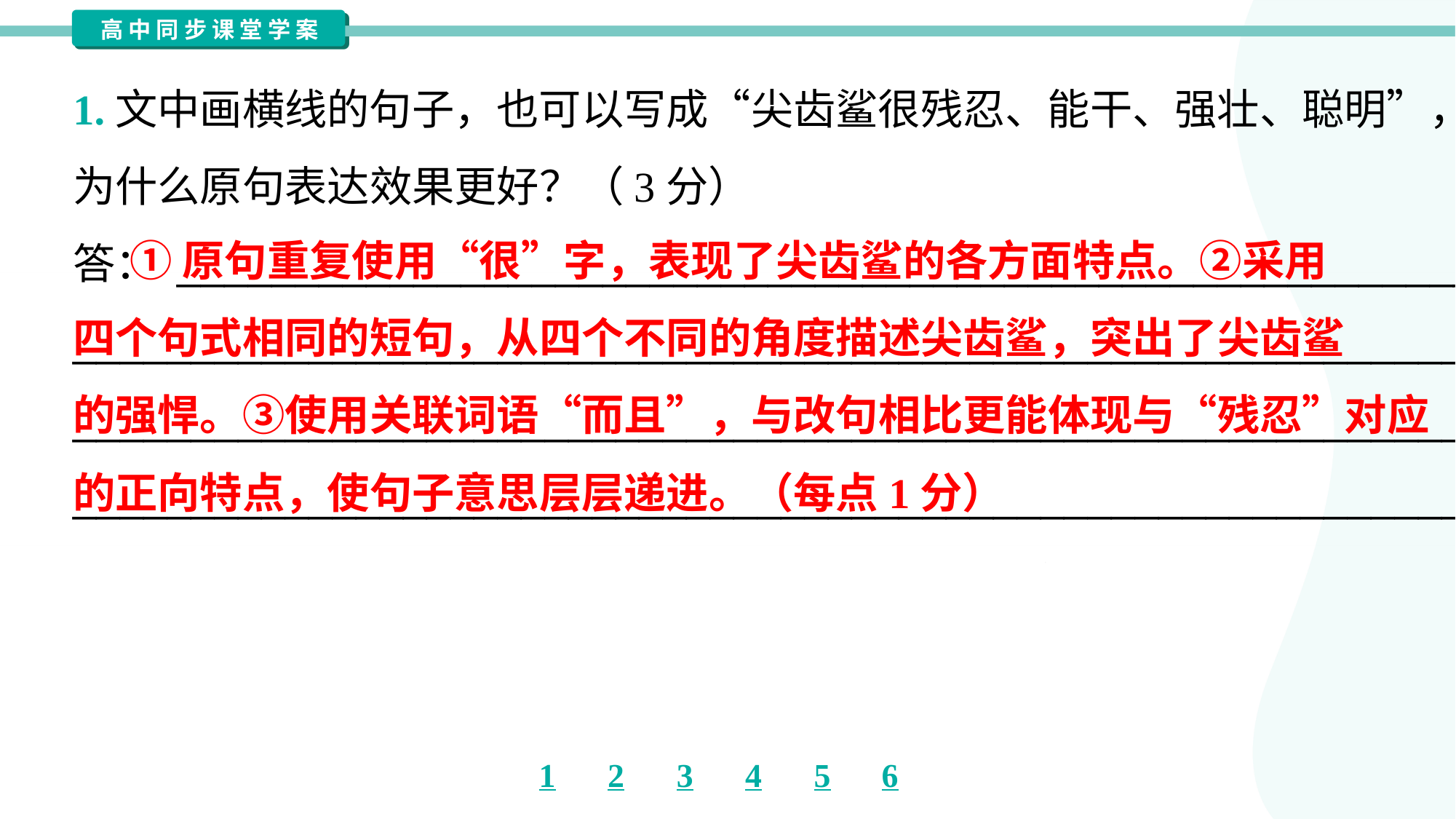

1.文中画横线的句子，也可以写成“尖齿鲨很残忍、能干、强壮、聪明”，
为什么原句表达效果更好？（3分）
答： ________________________________________________________
_____________________________________________________________
_____________________________________________________________
_____________________________________________________________
      ①原句重复使用“很”字，表现了尖齿鲨的各方面特点。②采用
四个句式相同的短句，从四个不同的角度描述尖齿鲨，突出了尖齿鲨
的强悍。③使用关联词语“而且”，与改句相比更能体现与“残忍”对应
的正向特点，使句子意思层层递进。（每点1分）